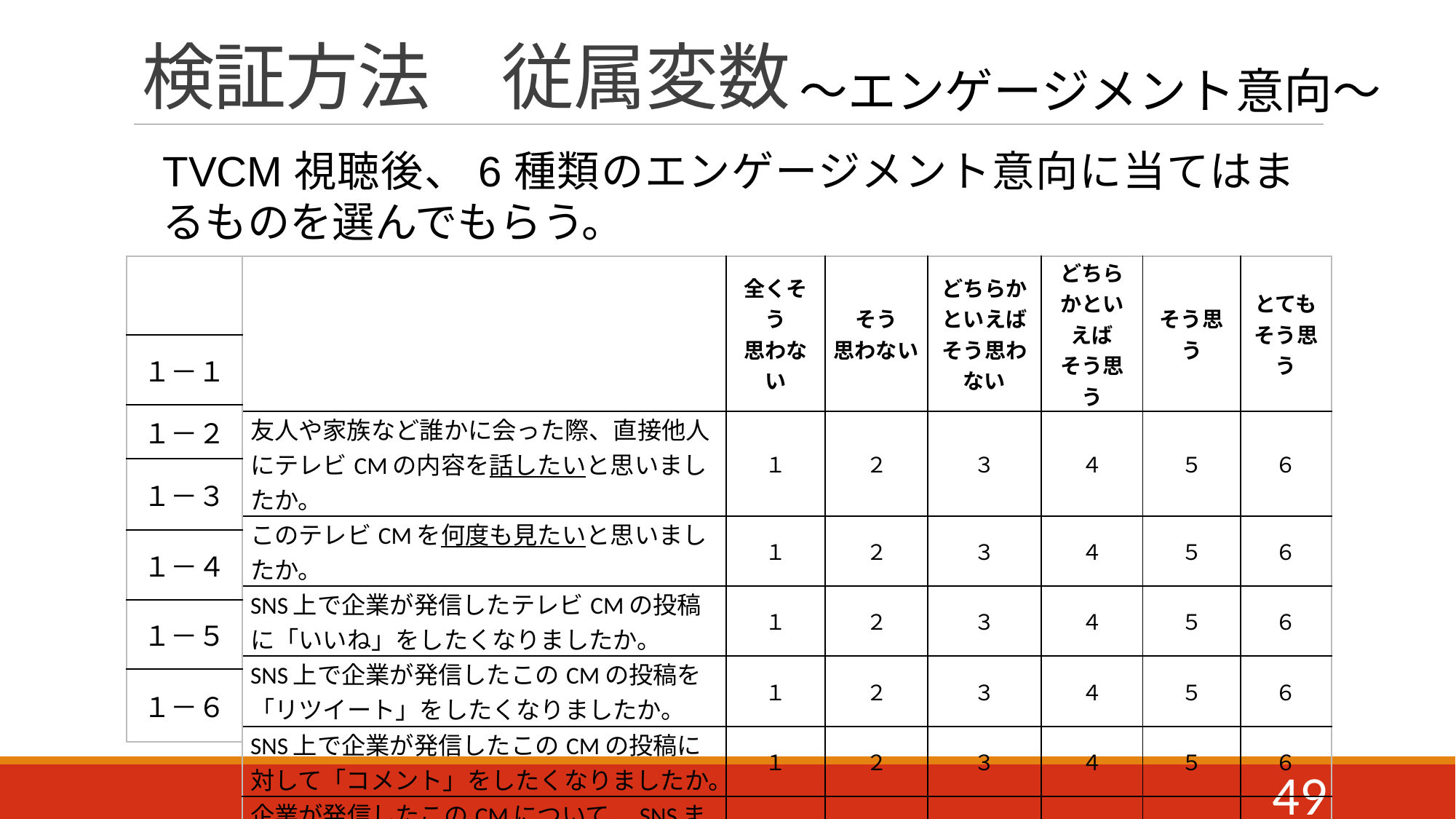

# 検証方法　従属変数
～エンゲージメント意向～
TVCM視聴後、6種類のエンゲージメント意向に当てはまるものを選んでもらう。
|  | 全くそう 思わない | そう 思わない | どちらかといえばそう思わない | どちらかといえば そう思う | そう思う | とても そう思う |
| --- | --- | --- | --- | --- | --- | --- |
| 友人や家族など誰かに会った際、直接他人にテレビCMの内容を話したいと思いましたか。 | １ | ２ | ３ | ４ | ５ | ６ |
| このテレビCMを何度も見たいと思いましたか。 | １ | ２ | ３ | ４ | ５ | ６ |
| SNS上で企業が発信したテレビCMの投稿に「いいね」をしたくなりましたか。 | １ | ２ | ３ | ４ | ５ | ６ |
| SNS上で企業が発信したこのCMの投稿を「リツイート」をしたくなりましたか。 | １ | ２ | ３ | ４ | ５ | ６ |
| SNS上で企業が発信したこのCMの投稿に対して「コメント」をしたくなりましたか。 | １ | ２ | ３ | ４ | ５ | ６ |
| 企業が発信したこのCMについて、SNSまたはブログ等で「投稿」をしたくなりましたか。 | １ | ２ | ３ | ４ | ５ | ６ |
|  |
| --- |
| １－１ |
| １－２ |
| １－３ |
| １－４ |
| １－５ |
| １－６ |
49